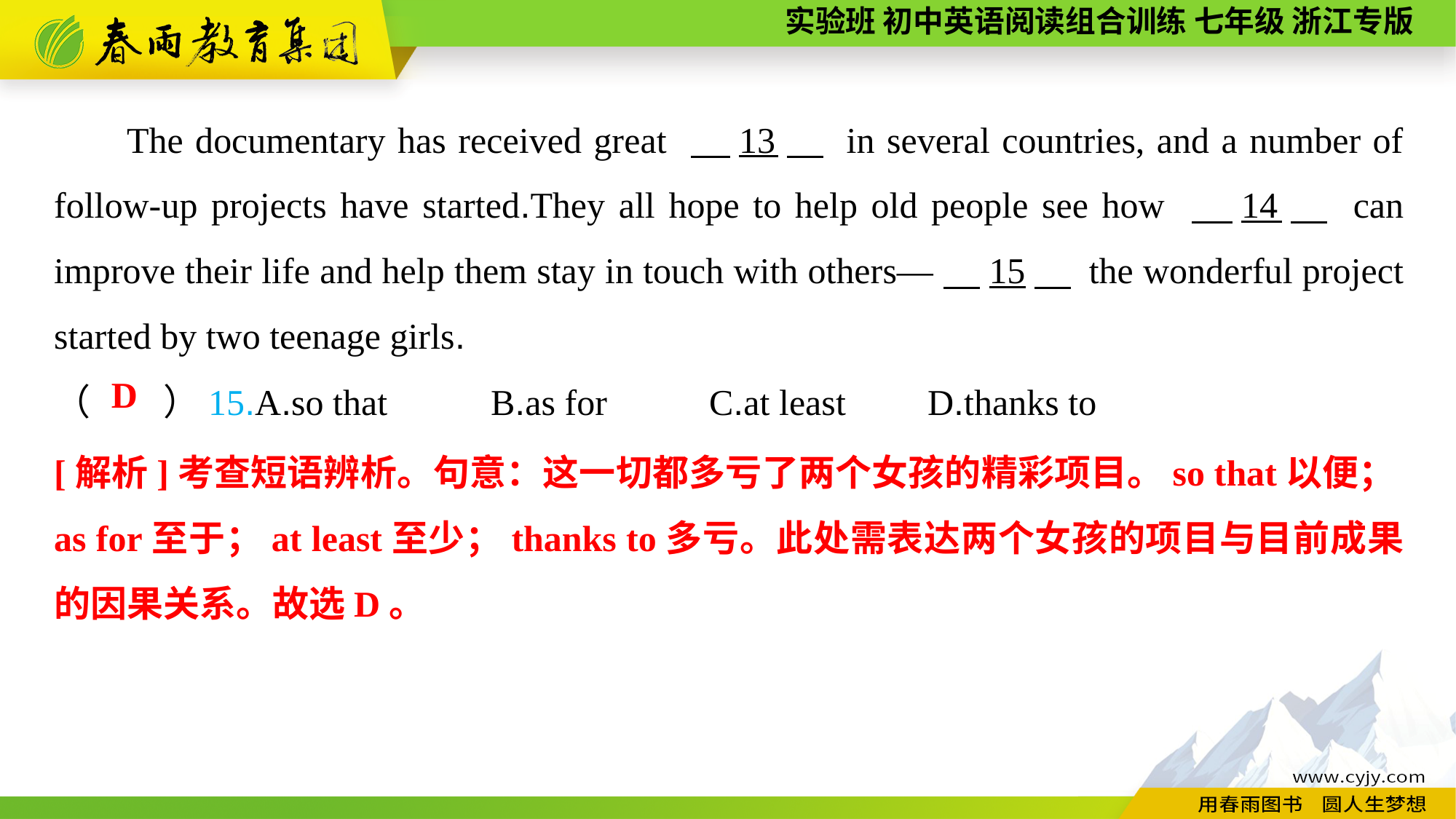

The documentary has received great 　13　 in several countries, and a number of follow-up projects have started.They all hope to help old people see how 　14　 can improve their life and help them stay in touch with others—　15　 the wonderful project started by two teenage girls.
（　　）15.A.so that	B.as for	C.at least	D.thanks to
D
[解析]考查短语辨析。句意：这一切都多亏了两个女孩的精彩项目。so that以便；as for至于；at least至少；thanks to多亏。此处需表达两个女孩的项目与目前成果的因果关系。故选D。